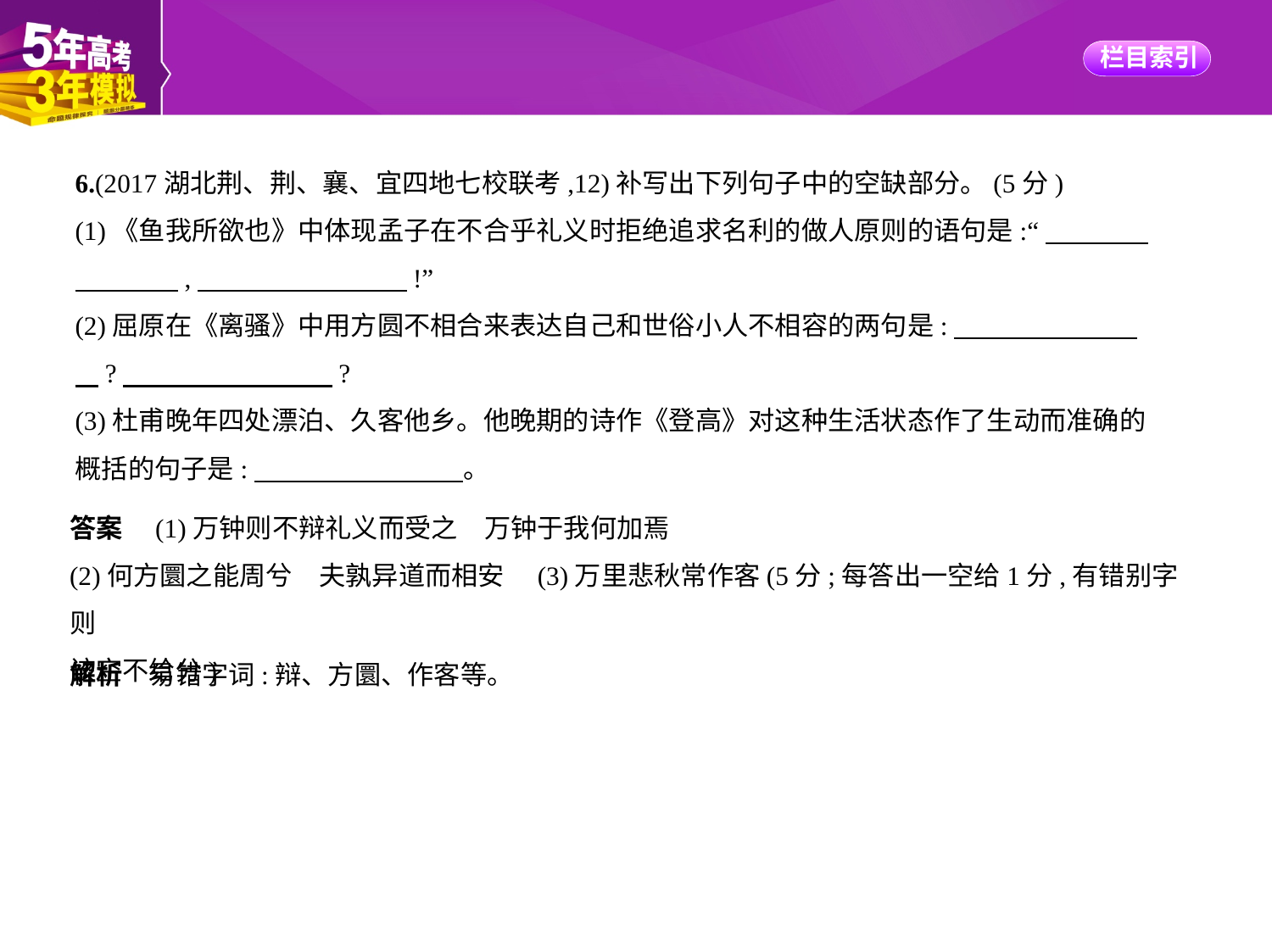

6.(2017湖北荆、荆、襄、宜四地七校联考,12)补写出下列句子中的空缺部分。(5分)
(1)《鱼我所欲也》中体现孟子在不合乎礼义时拒绝追求名利的做人原则的语句是:“　　　    
　　　    ,　　　　　　　    !”
(2)屈原在《离骚》中用方圆不相合来表达自己和世俗小人不相容的两句是:　　　　　　    
    ?　　　　　　　    ?
(3)杜甫晚年四处漂泊、久客他乡。他晚期的诗作《登高》对这种生活状态作了生动而准确的
概括的句子是:　　　　　　　    。
答案　(1)万钟则不辩礼义而受之　万钟于我何加焉
(2)何方圜之能周兮　夫孰异道而相安　(3)万里悲秋常作客(5分;每答出一空给1分,有错别字则
该空不给分)
解析　易错字词:辩、方圜、作客等。